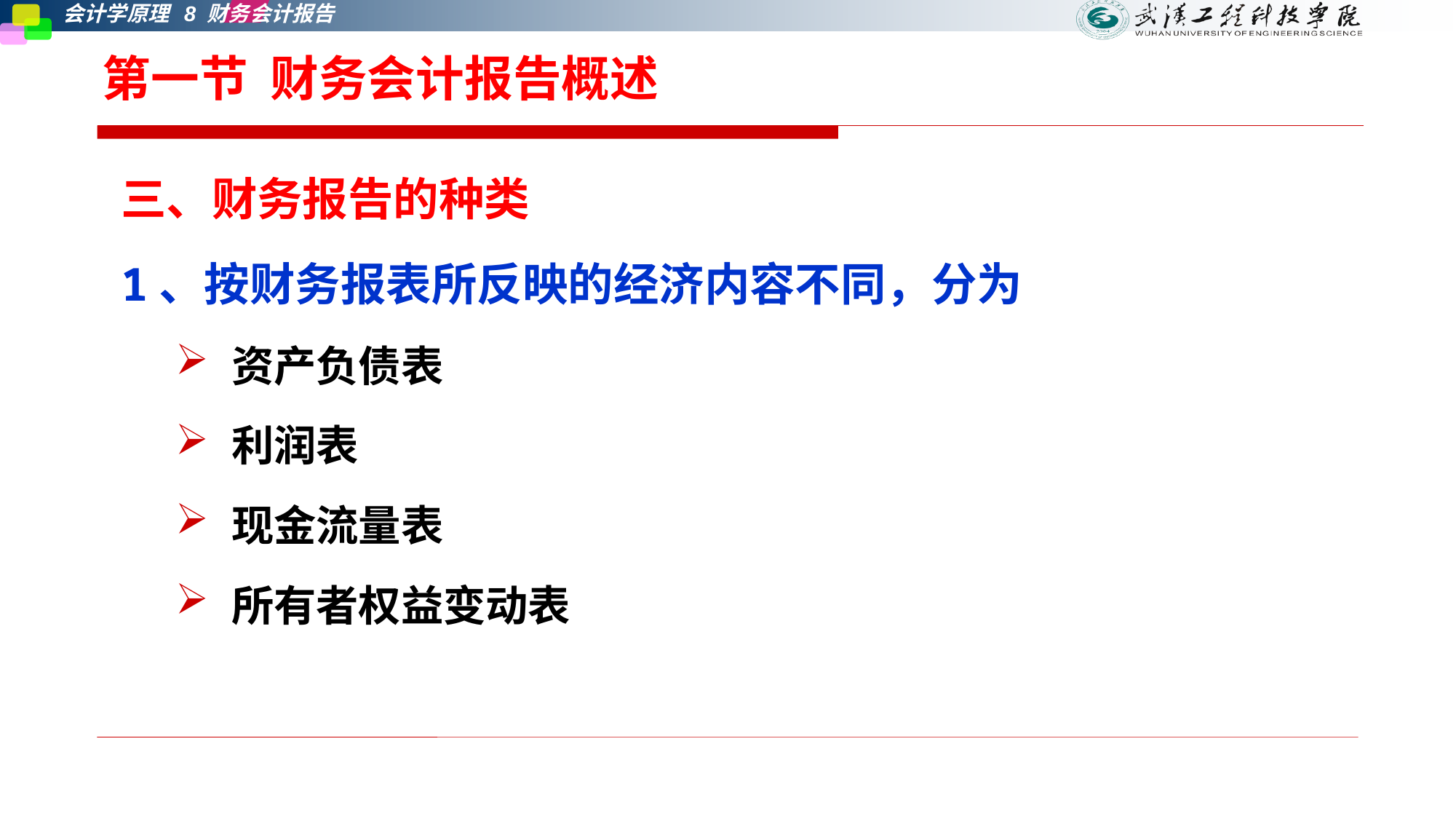

# 第一节  财务会计报告概述
三、财务报告的种类
1、按财务报表所反映的经济内容不同，分为
资产负债表
利润表
现金流量表
所有者权益变动表